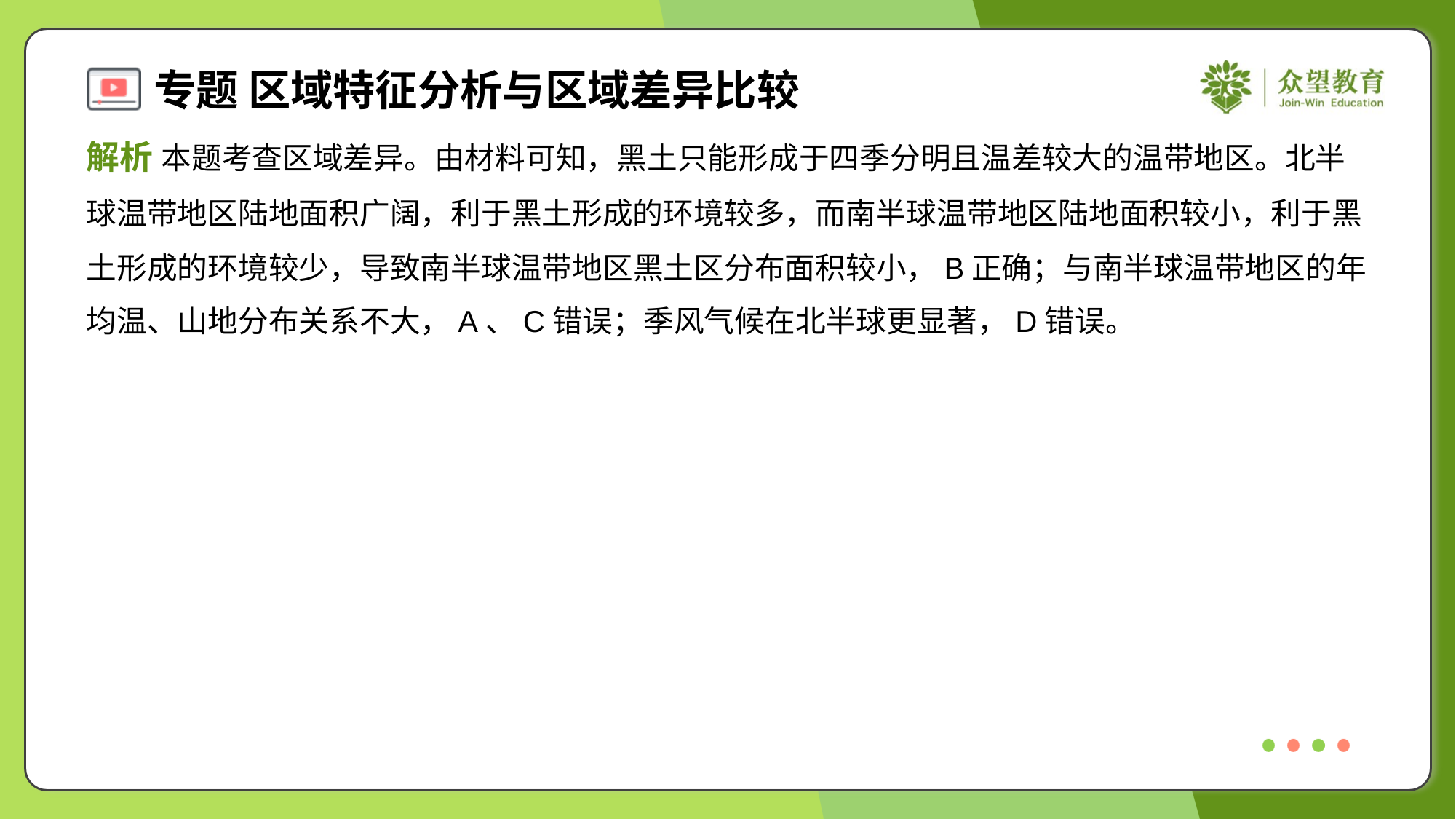

解析 本题考查区域差异。由材料可知，黑土只能形成于四季分明且温差较大的温带地区。北半
球温带地区陆地面积广阔，利于黑土形成的环境较多，而南半球温带地区陆地面积较小，利于黑
土形成的环境较少，导致南半球温带地区黑土区分布面积较小，B正确；与南半球温带地区的年
均温、山地分布关系不大，A、C错误；季风气候在北半球更显著，D错误。